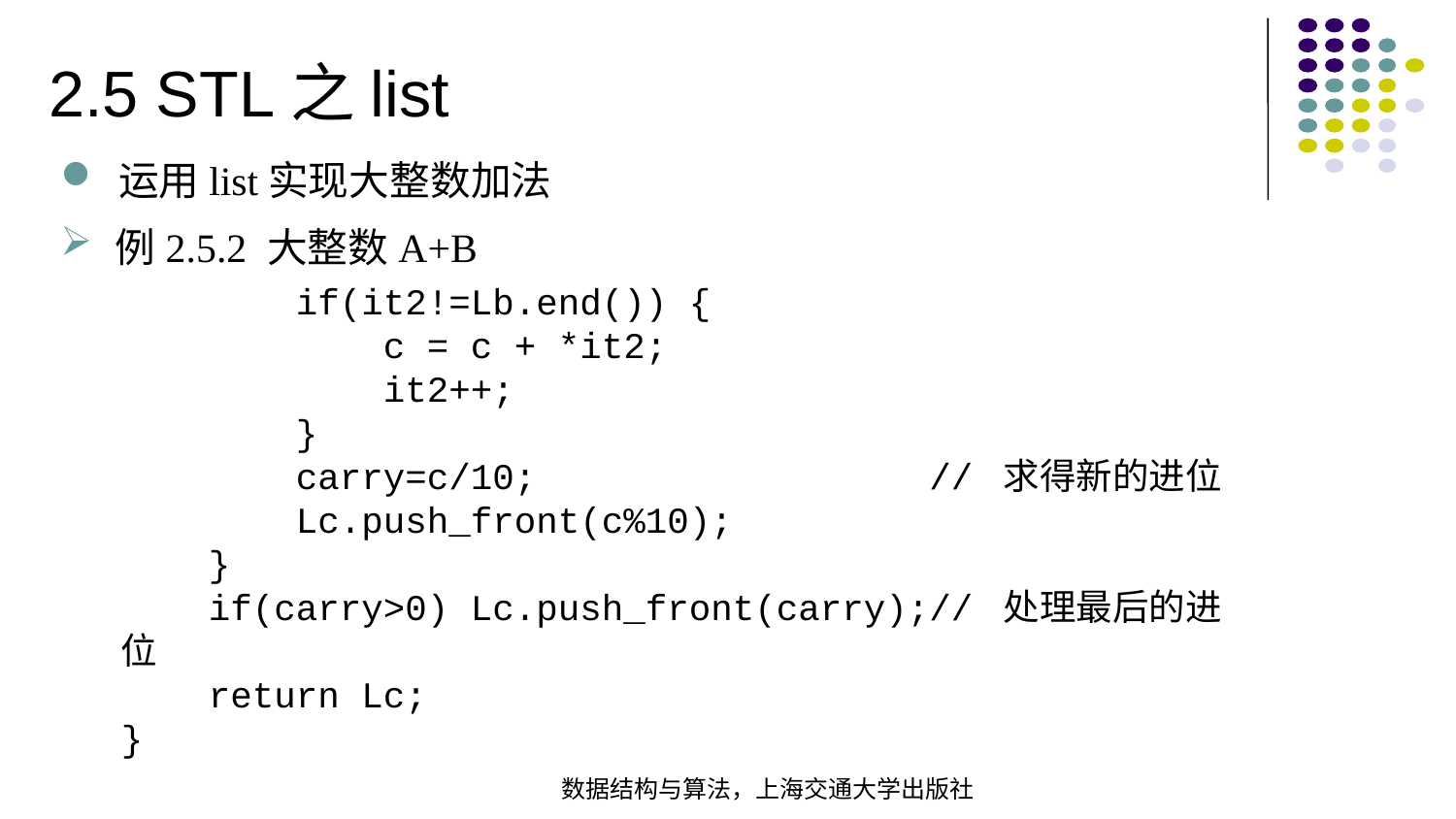

2.5 STL之list
运用list实现大整数加法
例2.5.2 大整数A+B
        if(it2!=Lb.end()) {             c = c + *it2;            it2++;        }        carry=c/10;                  // 求得新的进位         Lc.push_front(c%10);     }    if(carry>0) Lc.push_front(carry);// 处理最后的进位     return Lc;}